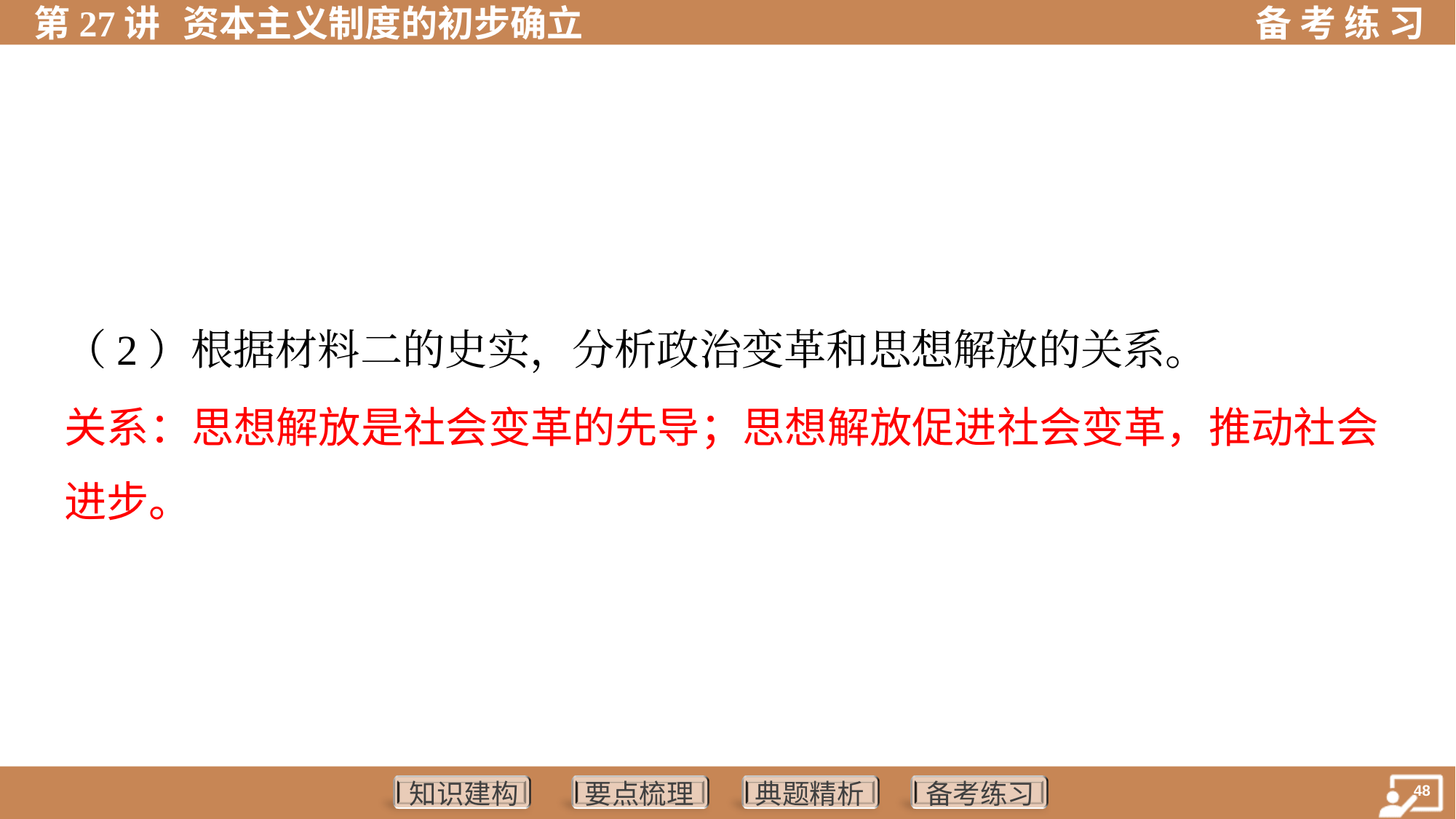

（2）根据材料二的史实，分析政治变革和思想解放的关系。
关系：思想解放是社会变革的先导；思想解放促进社会变革，推动社会
进步。